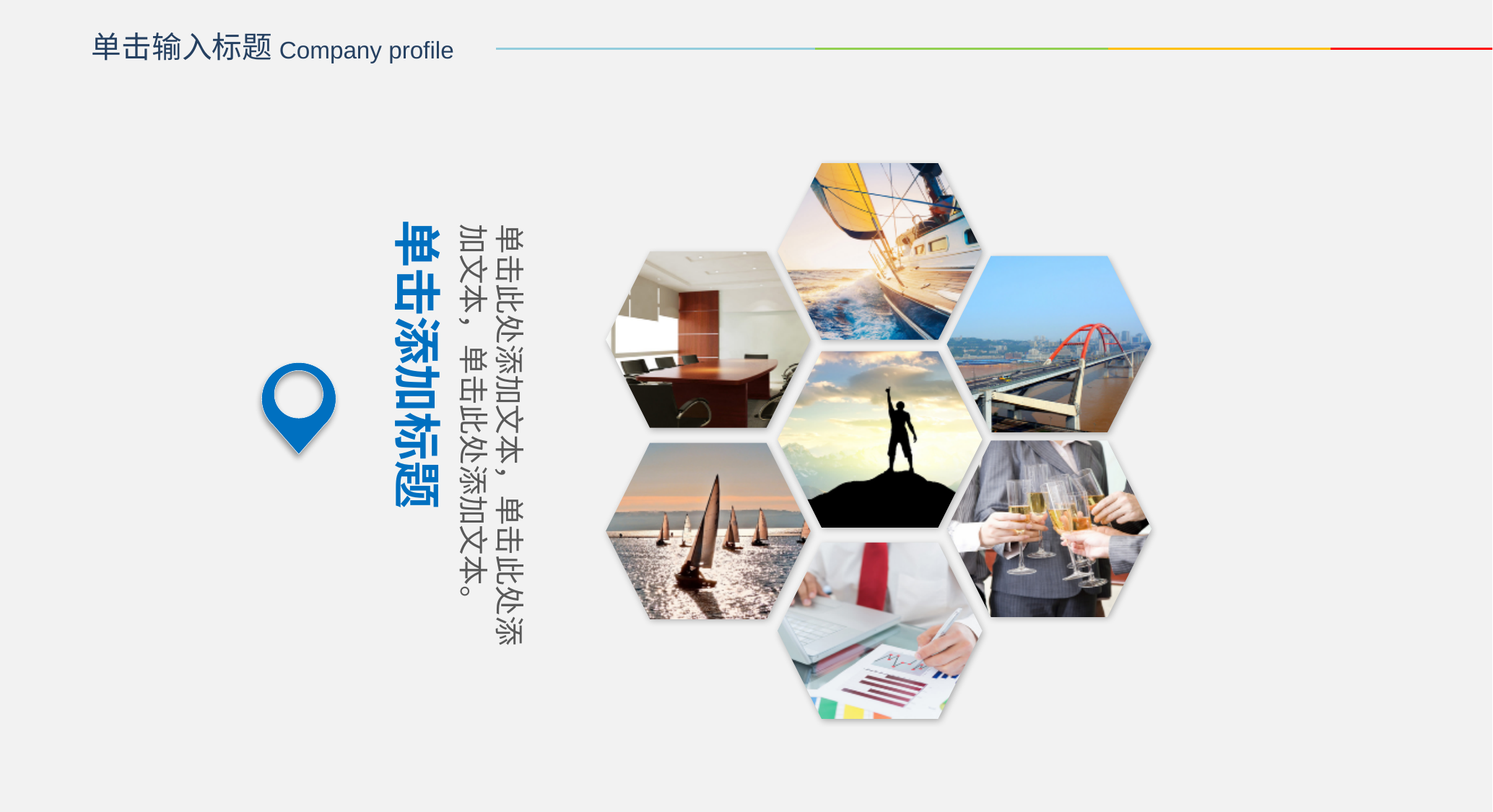

单击输入标题
Company profile

单击添加标题
单击此处添加文本，单击此处添加文本，单击此处添加文本。